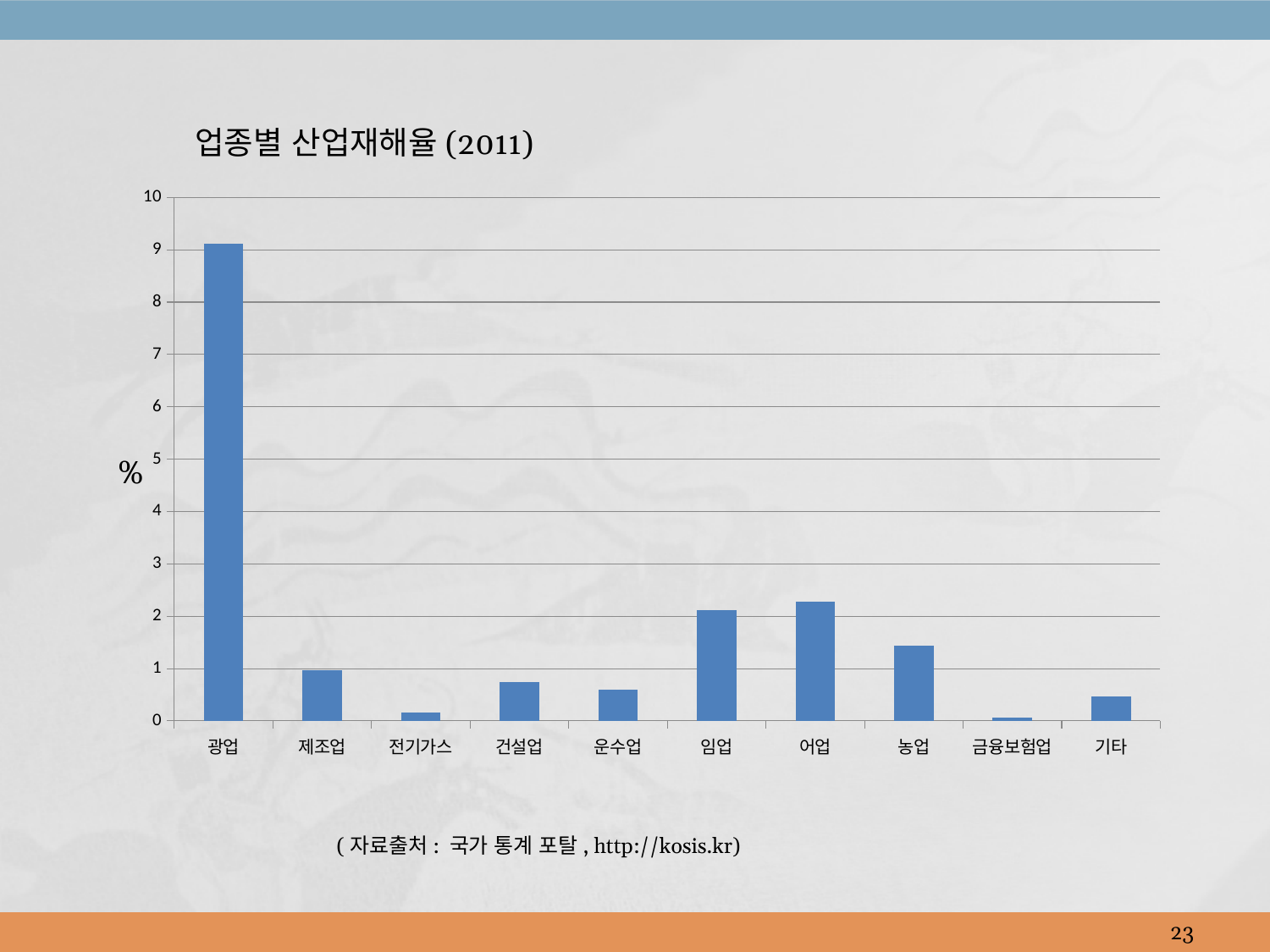

업종별 산업재해율(2011)

### Chart

| Category |  |
|---|---|
| 광업 | 9.12 |
| 제조업 | 0.97 |
| 전기가스 | 0.16 |
| 건설업 | 0.74 |
| 운수업 | 0.59 |
| 임업 | 2.11 |
| 어업 | 2.28 |
| 농업 | 1.44 |
| 금융보험업 | 0.07 |
| 기타 | 0.47 |
%
(자료출처: 국가 통계 포탈, http://kosis.kr)
23